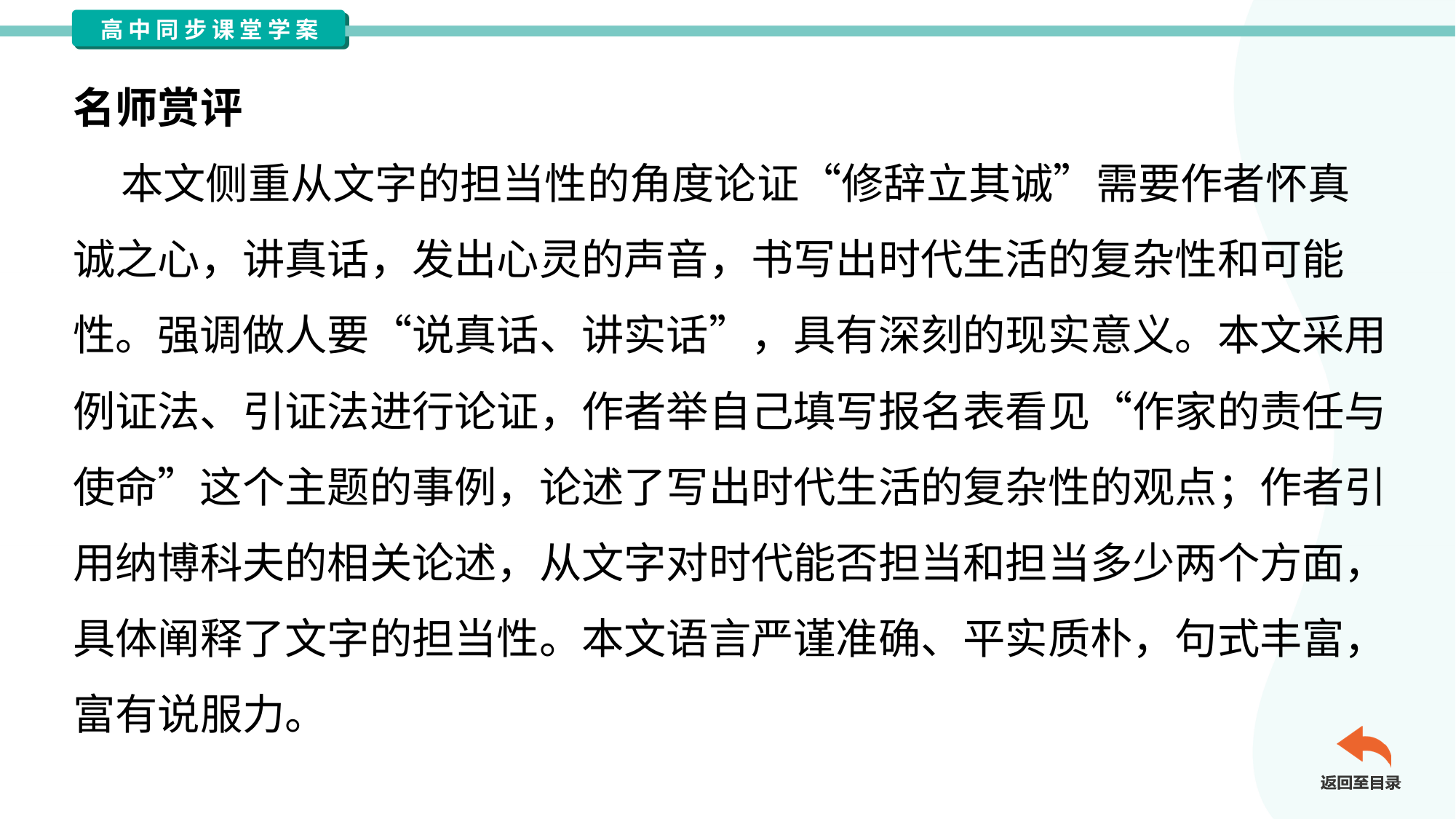

名师赏评
    本文侧重从文字的担当性的角度论证“修辞立其诚”需要作者怀真
诚之心，讲真话，发出心灵的声音，书写出时代生活的复杂性和可能
性。强调做人要“说真话、讲实话”，具有深刻的现实意义。本文采用
例证法、引证法进行论证，作者举自己填写报名表看见“作家的责任与
使命”这个主题的事例，论述了写出时代生活的复杂性的观点；作者引
用纳博科夫的相关论述，从文字对时代能否担当和担当多少两个方面，
具体阐释了文字的担当性。本文语言严谨准确、平实质朴，句式丰富，
富有说服力。